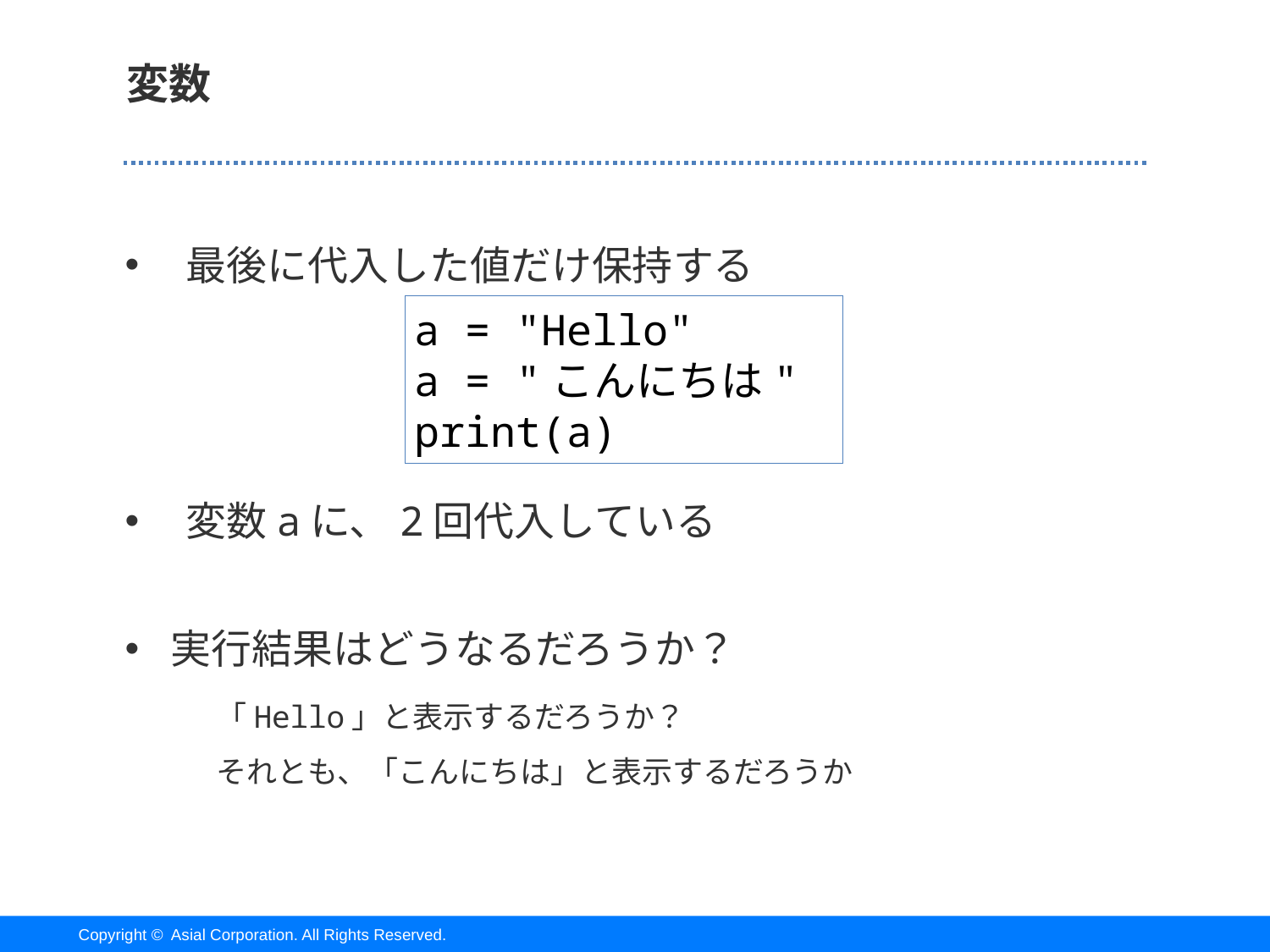

# 変数
最後に代入した値だけ保持する

変数aに、2回代入している

実行結果はどうなるだろうか？
「Hello」と表示するだろうか？
それとも、「こんにちは」と表示するだろうか
a = "Hello"
a = "こんにちは"
print(a)